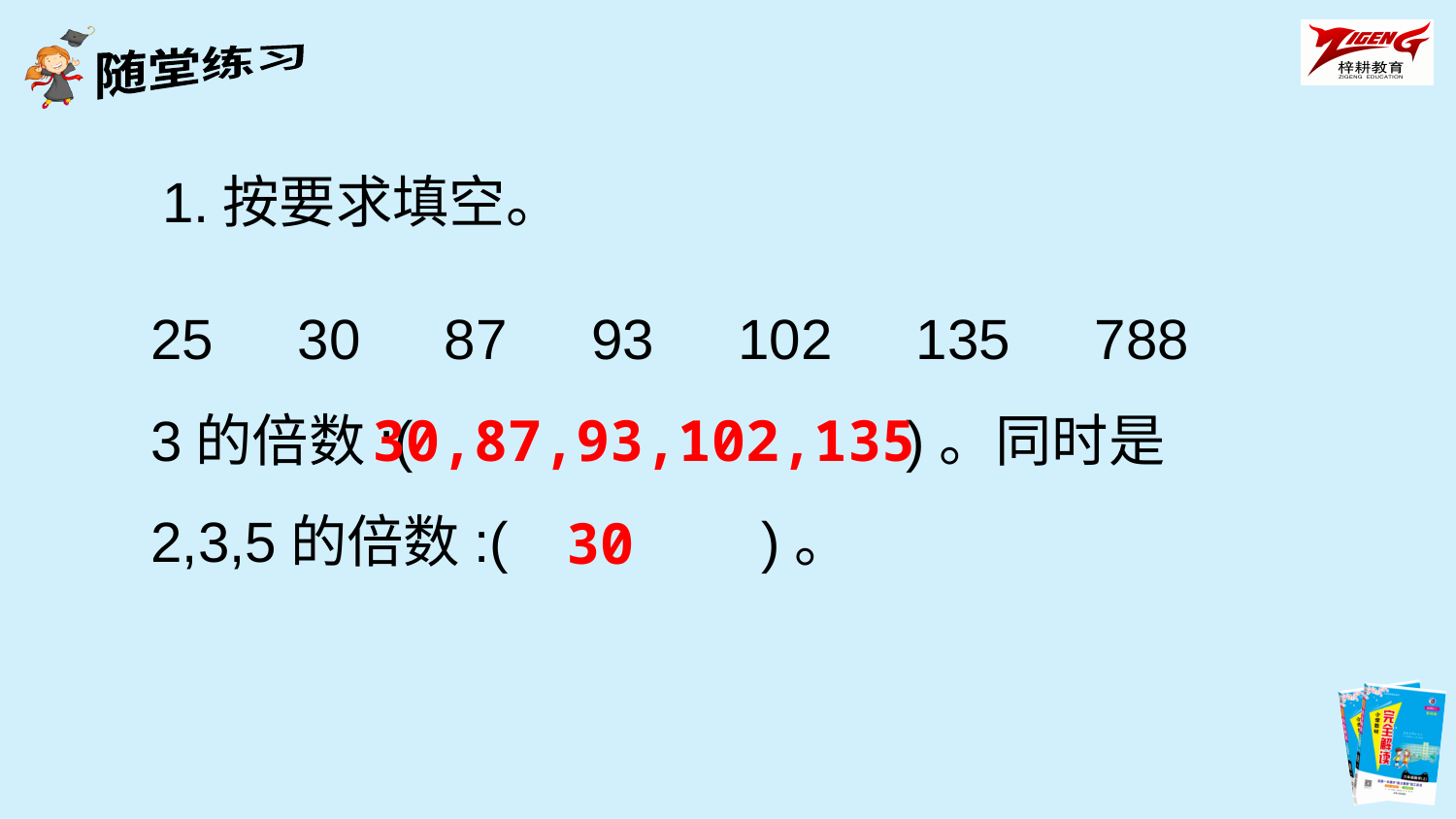

1.按要求填空。
25　30　87　93　102　135　788
3的倍数:(　　　　    　      　)。同时是2,3,5的倍数:(　　　　)。
30,87,93,102,135
30